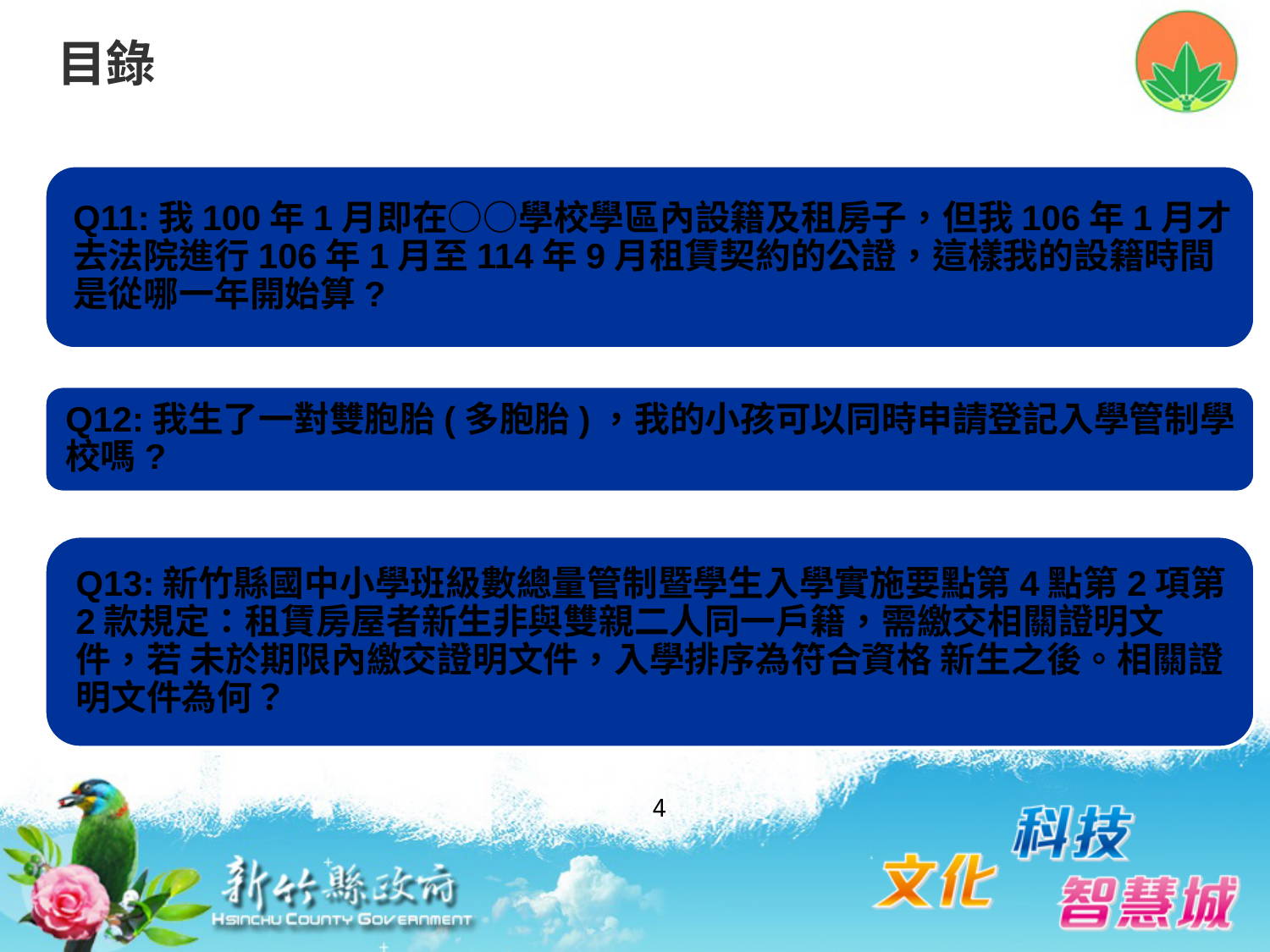

目錄
Q11:我100年1月即在○○學校學區內設籍及租房子，但我106年1月才去法院進行106年1月至114年9月租賃契約的公證，這樣我的設籍時間是從哪一年開始算?
Q12:我生了一對雙胞胎(多胞胎)，我的小孩可以同時申請登記入學管制學校嗎?
Q13:新竹縣國中小學班級數總量管制暨學生入學實施要點第4點第2項第2款規定：租賃房屋者新生非與雙親二人同一戶籍，需繳交相關證明文件，若 未於期限內繳交證明文件，入學排序為符合資格 新生之後。相關證明文件為何？
4